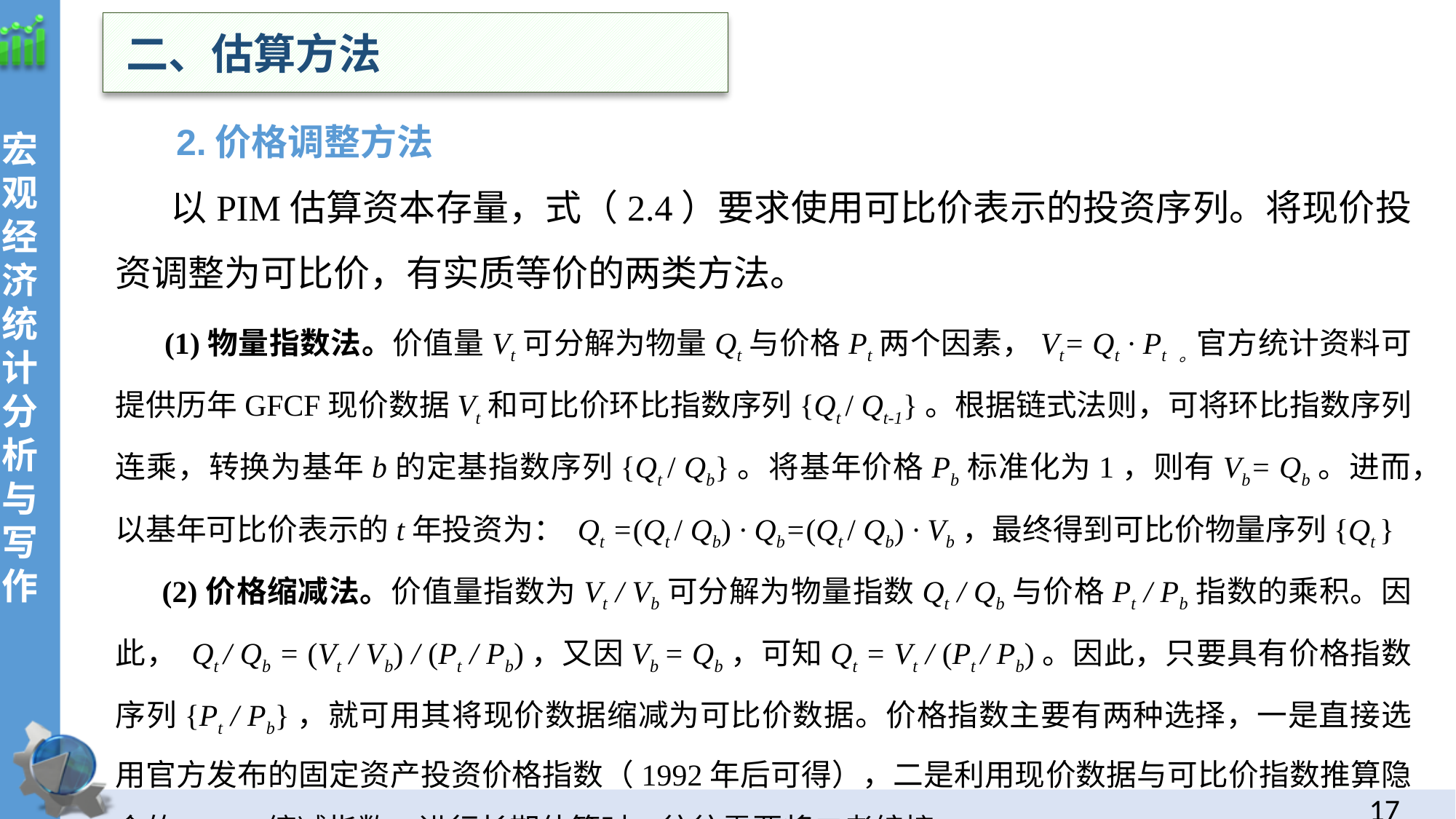

二、估算方法
宏观经济统计分析与写作
   2.价格调整方法
  以PIM估算资本存量，式（2.4）要求使用可比价表示的投资序列。将现价投资调整为可比价，有实质等价的两类方法。
  (1)物量指数法。价值量Vt可分解为物量Qt与价格Pt两个因素，Vt= Qt · Pt 。官方统计资料可提供历年GFCF现价数据Vt和可比价环比指数序列{Qt / Qt-1}。根据链式法则，可将环比指数序列连乘，转换为基年b的定基指数序列{Qt / Qb}。将基年价格Pb标准化为1，则有Vb= Qb。进而，以基年可比价表示的t年投资为： Qt =(Qt / Qb) · Qb=(Qt / Qb) · Vb，最终得到可比价物量序列{Qt }
  (2)价格缩减法。价值量指数为Vt / Vb可分解为物量指数Qt / Qb与价格Pt / Pb指数的乘积。因此， Qt / Qb = (Vt / Vb) / (Pt / Pb)，又因Vb = Qb，可知Qt = Vt / (Pt / Pb)。因此，只要具有价格指数序列{Pt / Pb}，就可用其将现价数据缩减为可比价数据。价格指数主要有两种选择，一是直接选用官方发布的固定资产投资价格指数（1992年后可得），二是利用现价数据与可比价指数推算隐含的GFCF缩减指数。进行长期估算时，往往需要将二者编接。

17